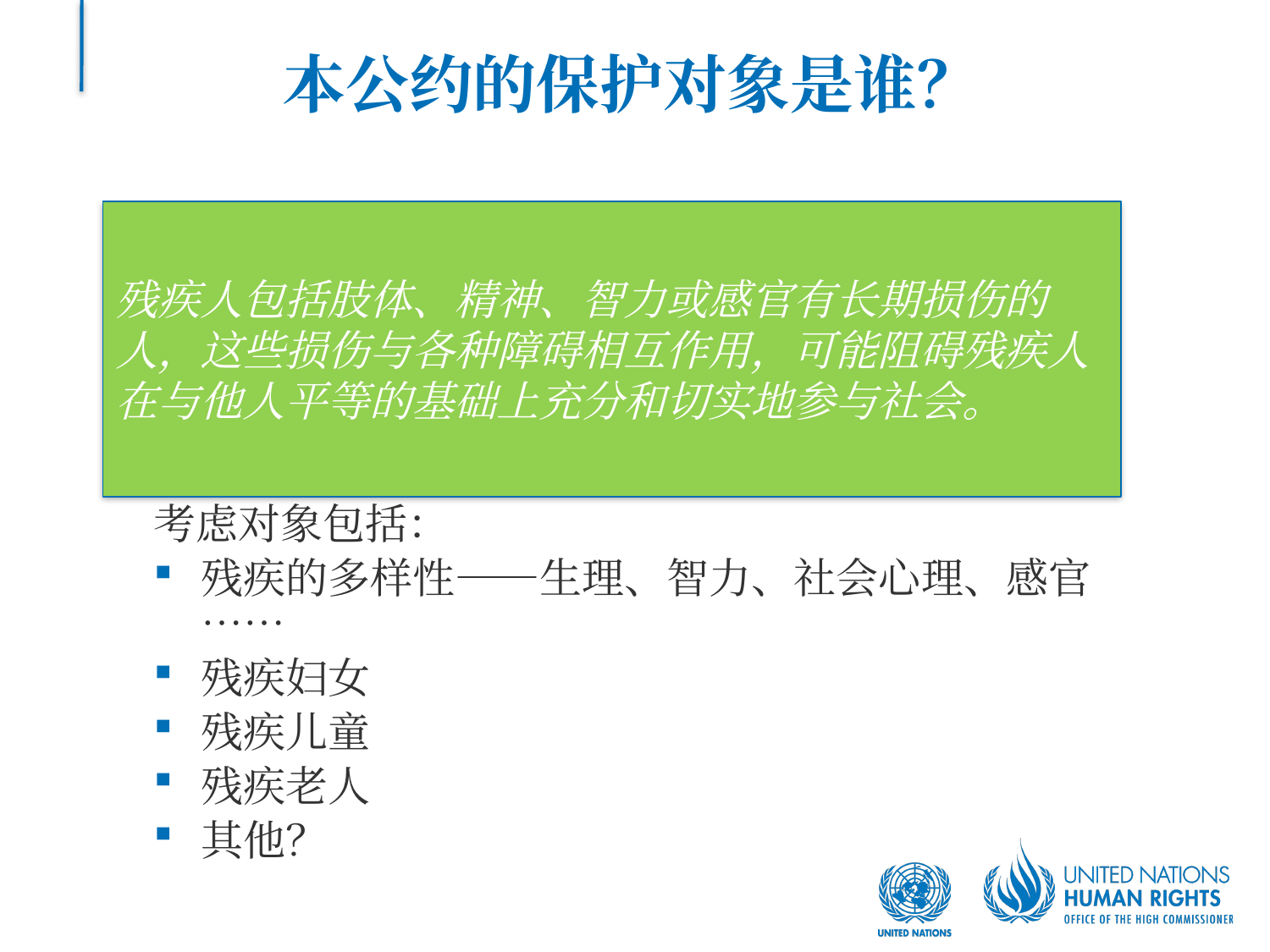

# 本公约的保护对象是谁？
残疾人包括肢体、精神、智力或感官有长期损伤的人，这些损伤与各种障碍相互作用，可能阻碍残疾人在与他人平等的基础上充分和切实地参与社会。
考虑对象包括：
残疾的多样性——生理、智力、社会心理、感官……
残疾妇女
残疾儿童
残疾老人
其他？